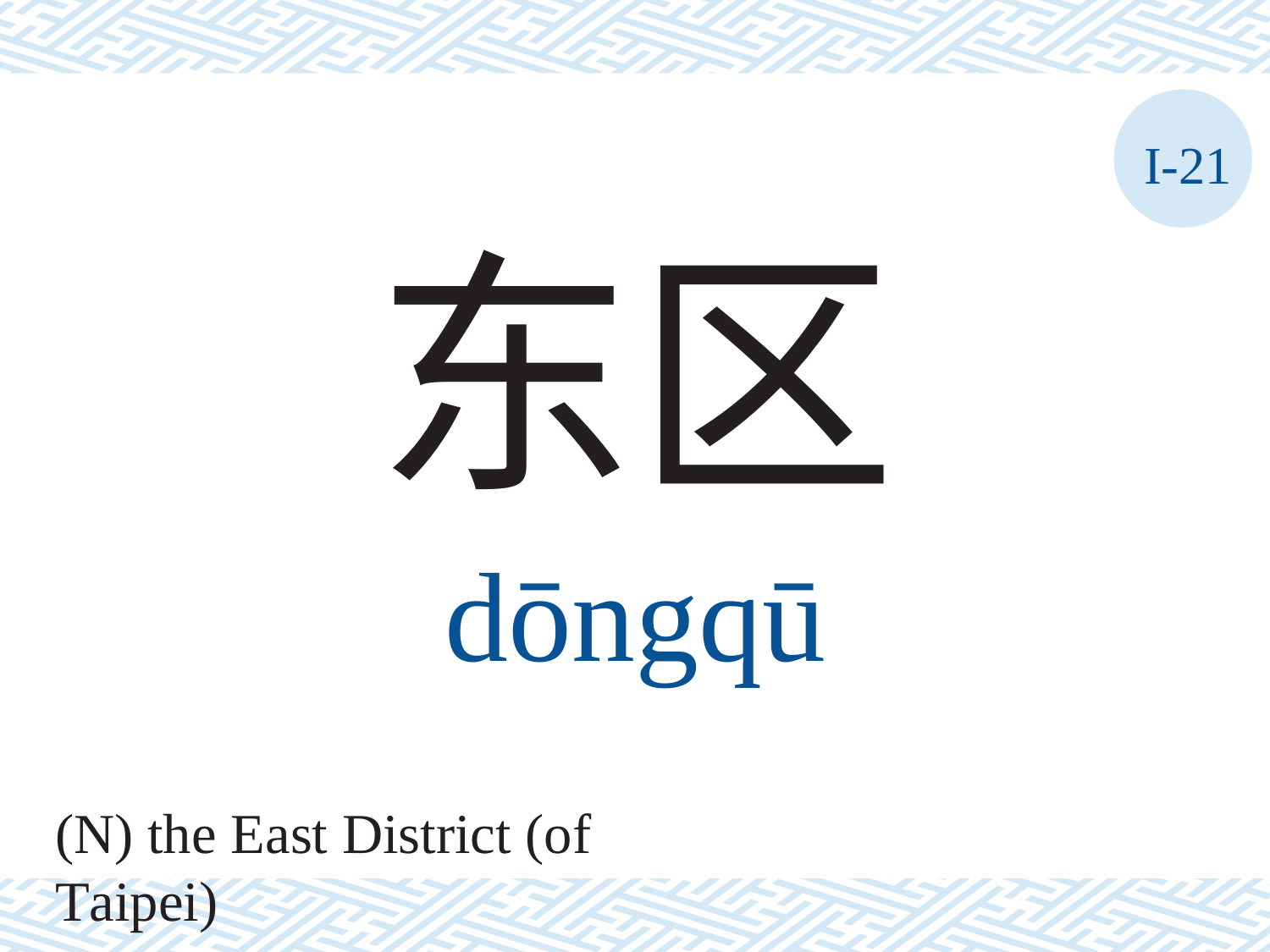

I-21
东区
dōngqū
(N) the East District (of Taipei)